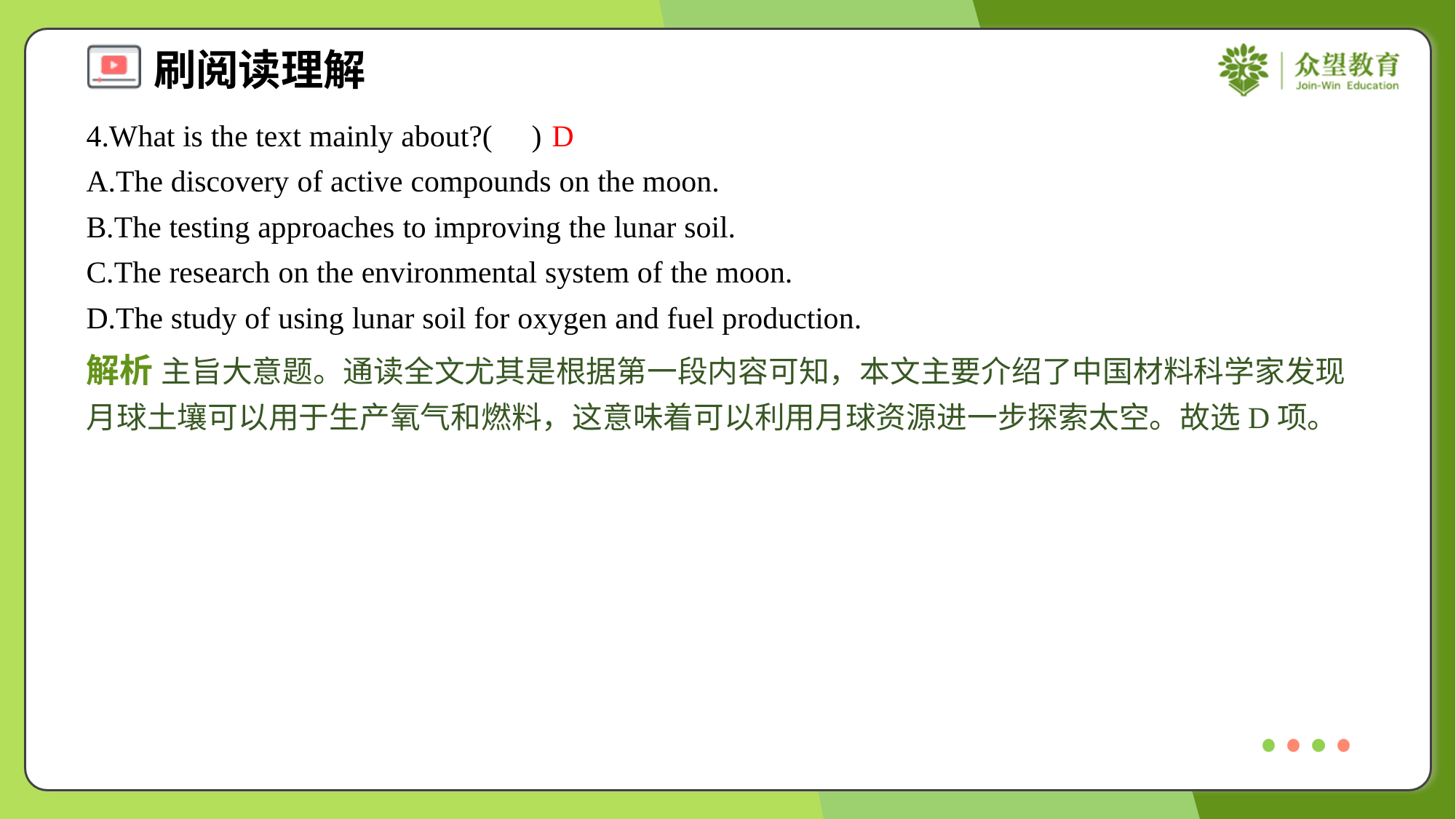

4.What is the text mainly about?(     )
D
A.The discovery of active compounds on the moon.
B.The testing approaches to improving the lunar soil.
C.The research on the environmental system of the moon.
D.The study of using lunar soil for oxygen and fuel production.
解析 主旨大意题。通读全文尤其是根据第一段内容可知，本文主要介绍了中国材料科学家发现月球土壤可以用于生产氧气和燃料，这意味着可以利用月球资源进一步探索太空。故选D项。